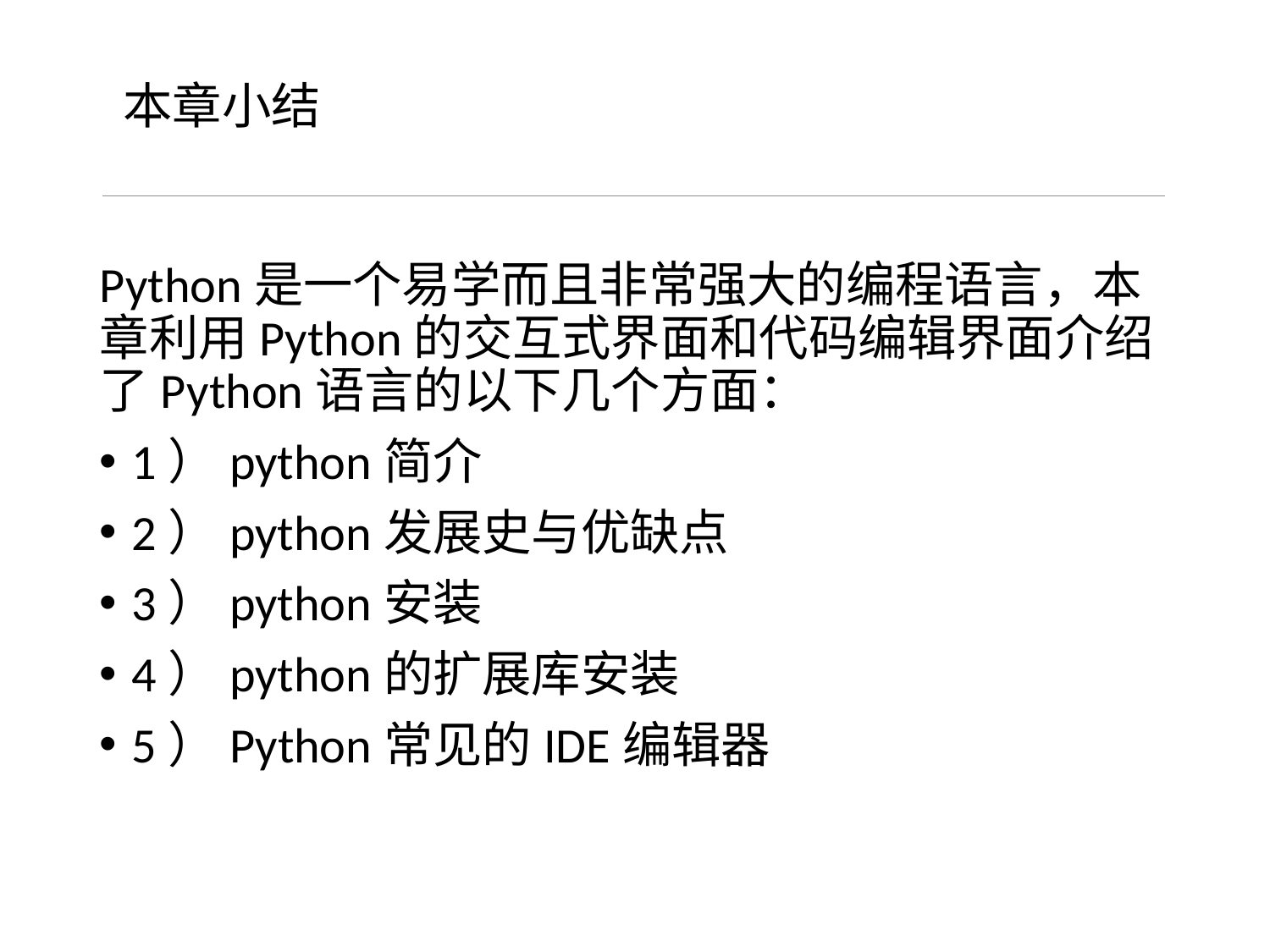

# 本章小结
Python是一个易学而且非常强大的编程语言，本章利用Python的交互式界面和代码编辑界面介绍了Python语言的以下几个方面：
1）python简介
2）python发展史与优缺点
3）python安装
4）python的扩展库安装
5）Python常见的IDE编辑器